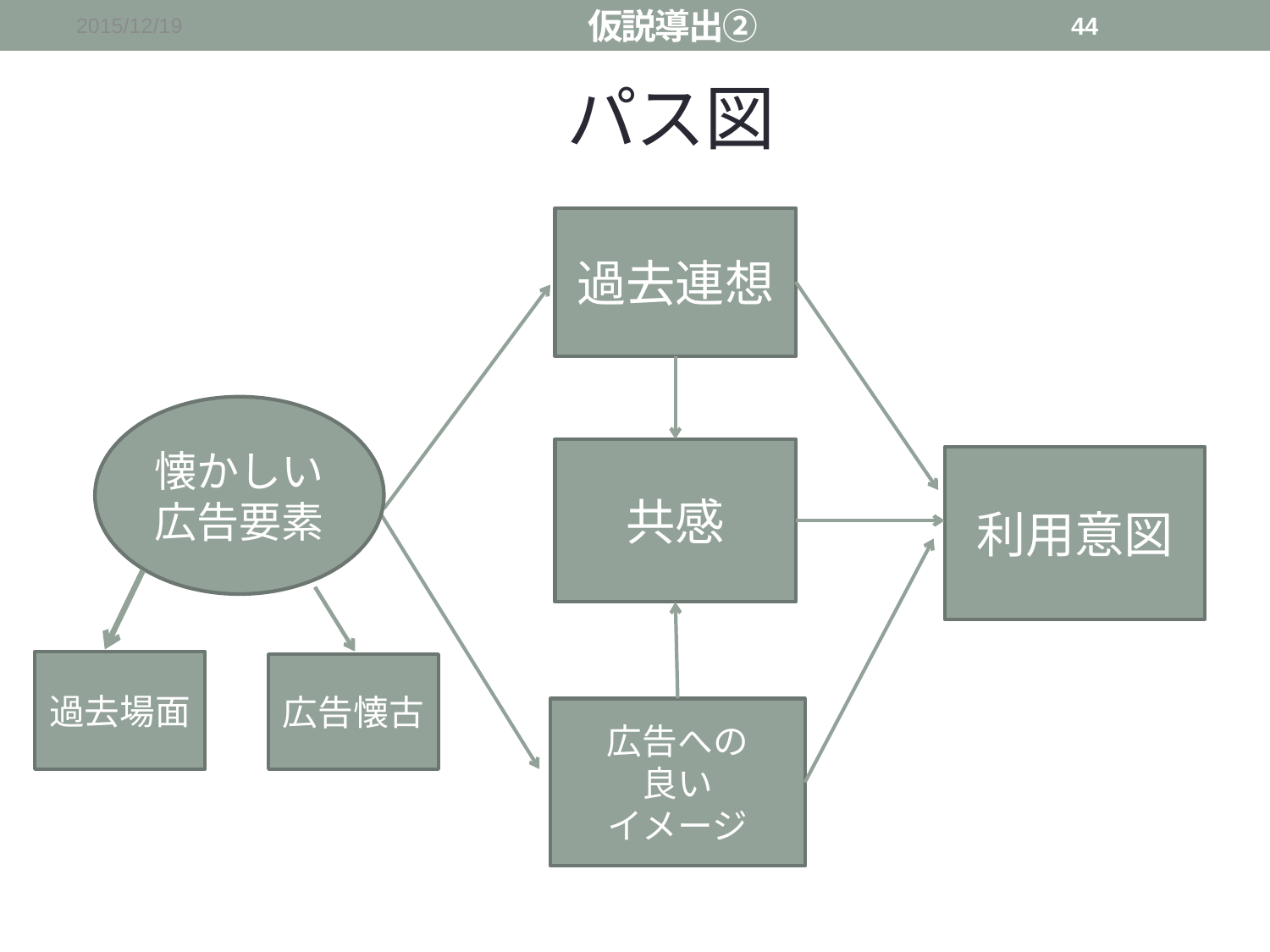

仮説導出②
2015/12/19
44
# パス図
過去連想
懐かしい広告要素
共感
利用意図
過去場面
広告懐古
広告への
良い
イメージ